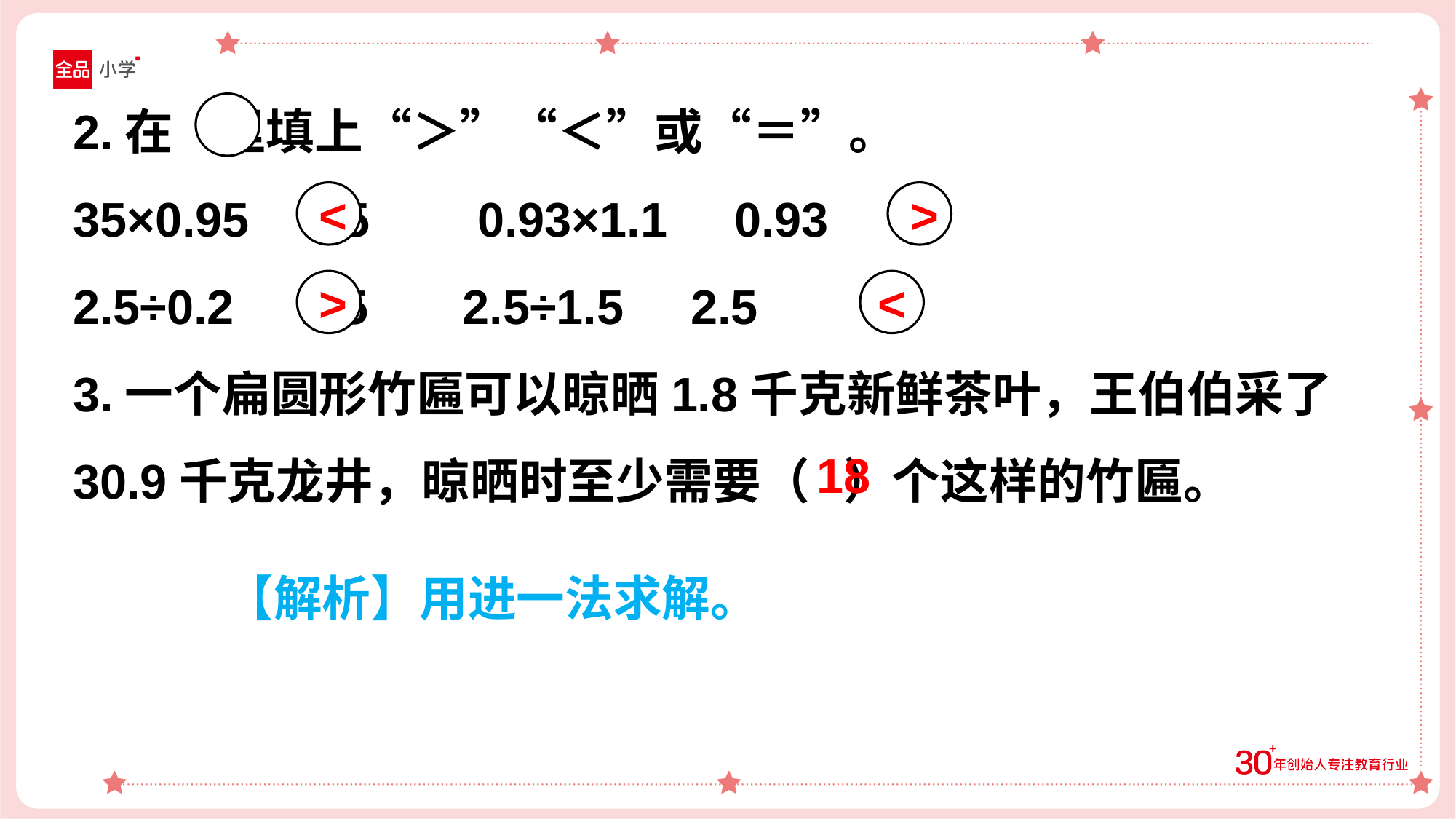

2.在    里填上“＞”“＜”或“＝”。
35×0.95     35        0.93×1.1     0.93
2.5÷0.2     2.5       2.5÷1.5     2.5
3.一个扁圆形竹匾可以晾晒1.8千克新鲜茶叶，王伯伯采了30.9千克龙井，晾晒时至少需要（   ）个这样的竹匾。

<
>

>
<

18
【解析】用进一法求解。